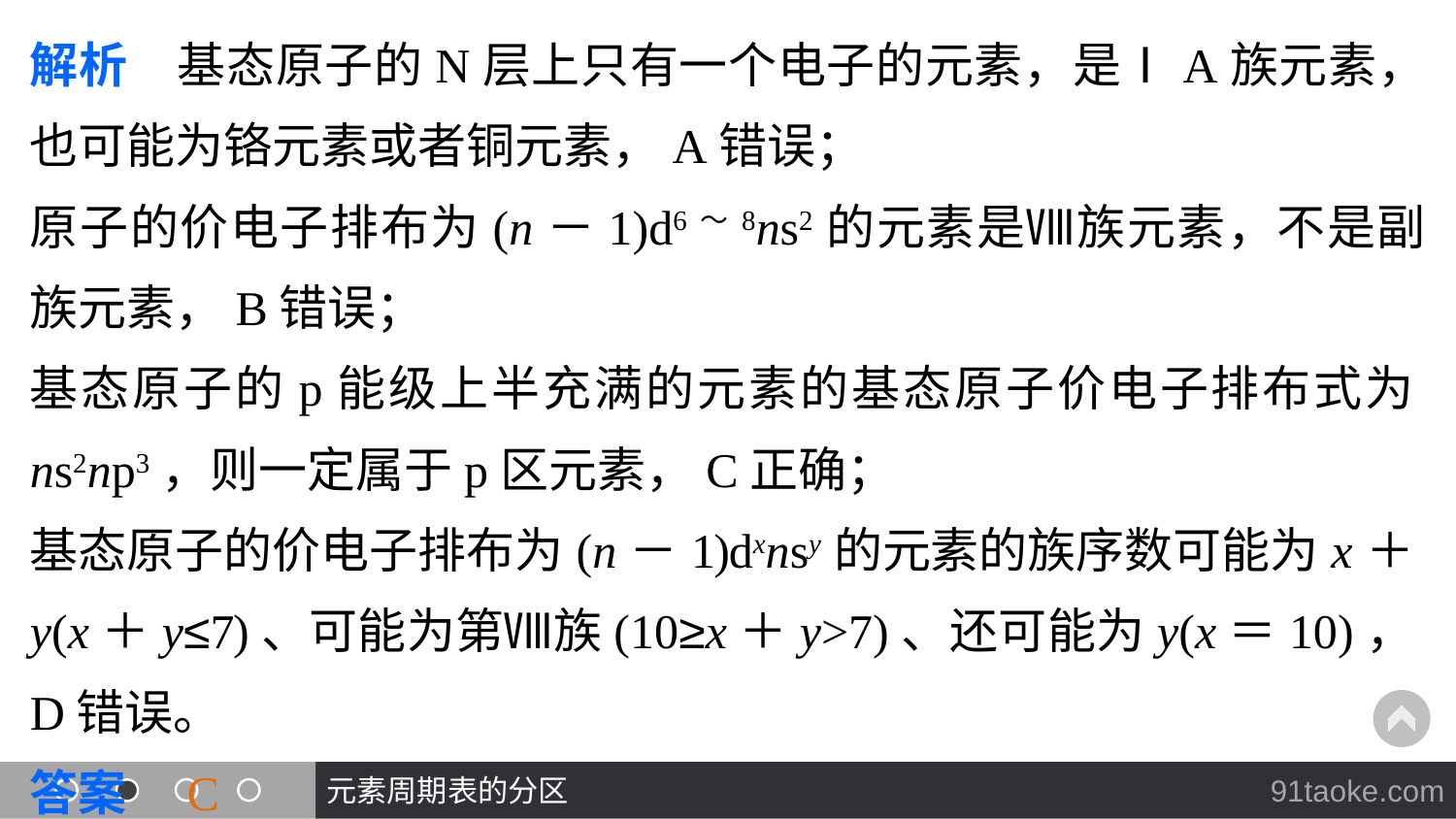

解析　基态原子的N层上只有一个电子的元素，是ⅠA族元素，也可能为铬元素或者铜元素，A错误；
原子的价电子排布为(n－1)d6～8ns2的元素是Ⅷ族元素，不是副族元素，B错误；
基态原子的p能级上半充满的元素的基态原子价电子排布式为ns2np3，则一定属于p区元素，C正确；
基态原子的价电子排布为(n－1)dxnsy的元素的族序数可能为x＋y(x＋y≤7)、可能为第Ⅷ族(10≥x＋y>7)、还可能为y(x＝10)，D错误。
答案　C